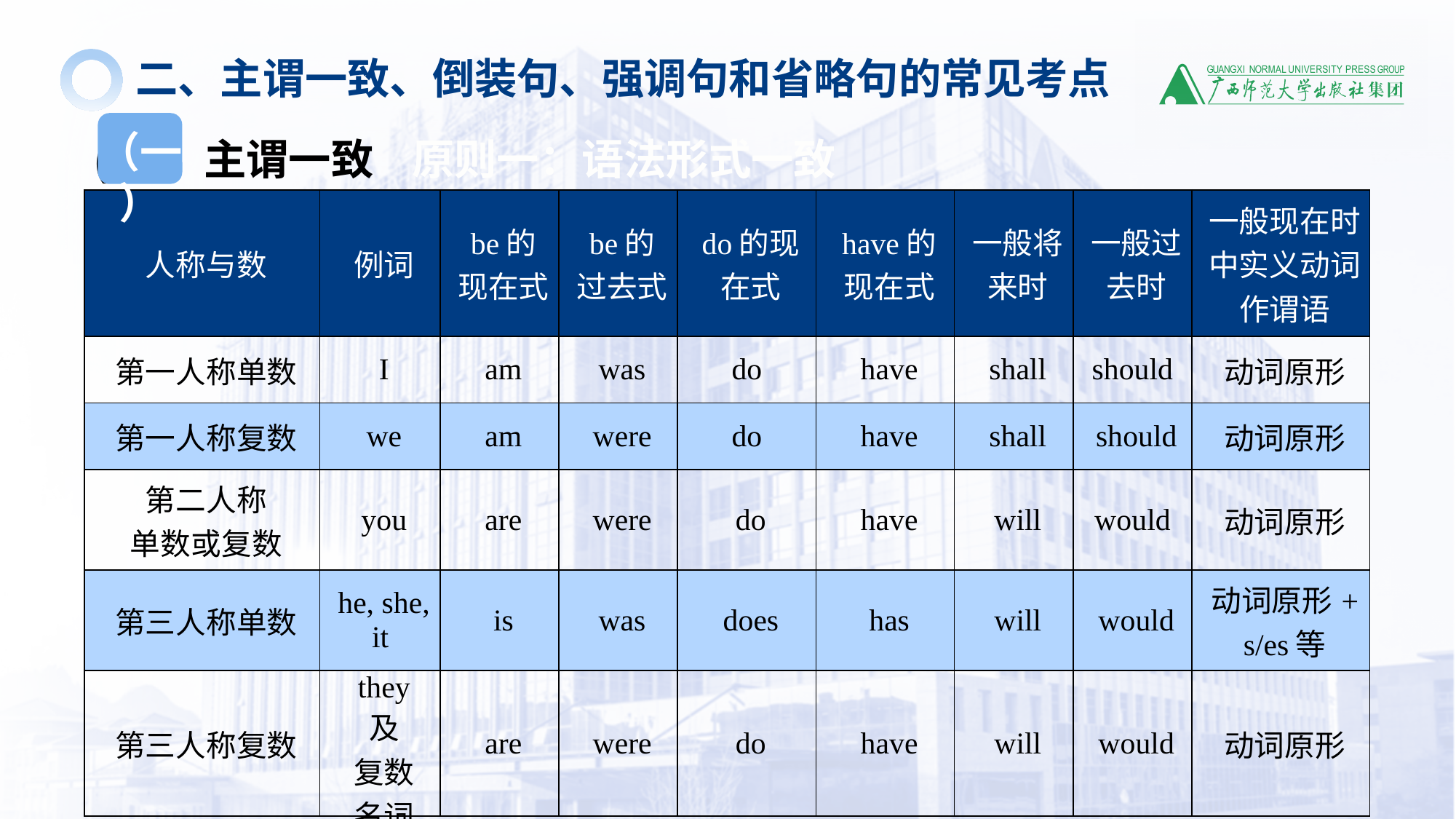

二、主谓一致、倒装句、强调句和省略句的常见考点

(一）主谓一致    原则一：语法形式一致

（一）
| 人称与数 | 例词 | be的现在式 | be的过去式 | do的现在式 | have的现在式 | 一般将来时 | 一般过去时 | 一般现在时中实义动词作谓语 |
| --- | --- | --- | --- | --- | --- | --- | --- | --- |
| 第一人称单数 | I | am | was | do | have | shall | should | 动词原形 |
| 第一人称复数 | we | am | were | do | have | shall | should | 动词原形 |
| 第二人称 单数或复数 | you | are | were | do | have | will | would | 动词原形 |
| 第三人称单数 | he, she, it | is | was | does | has | will | would | 动词原形+ s/es等 |
| 第三人称复数 | they 及 复数 名词 | are | were | do | have | will | would | 动词原形 |